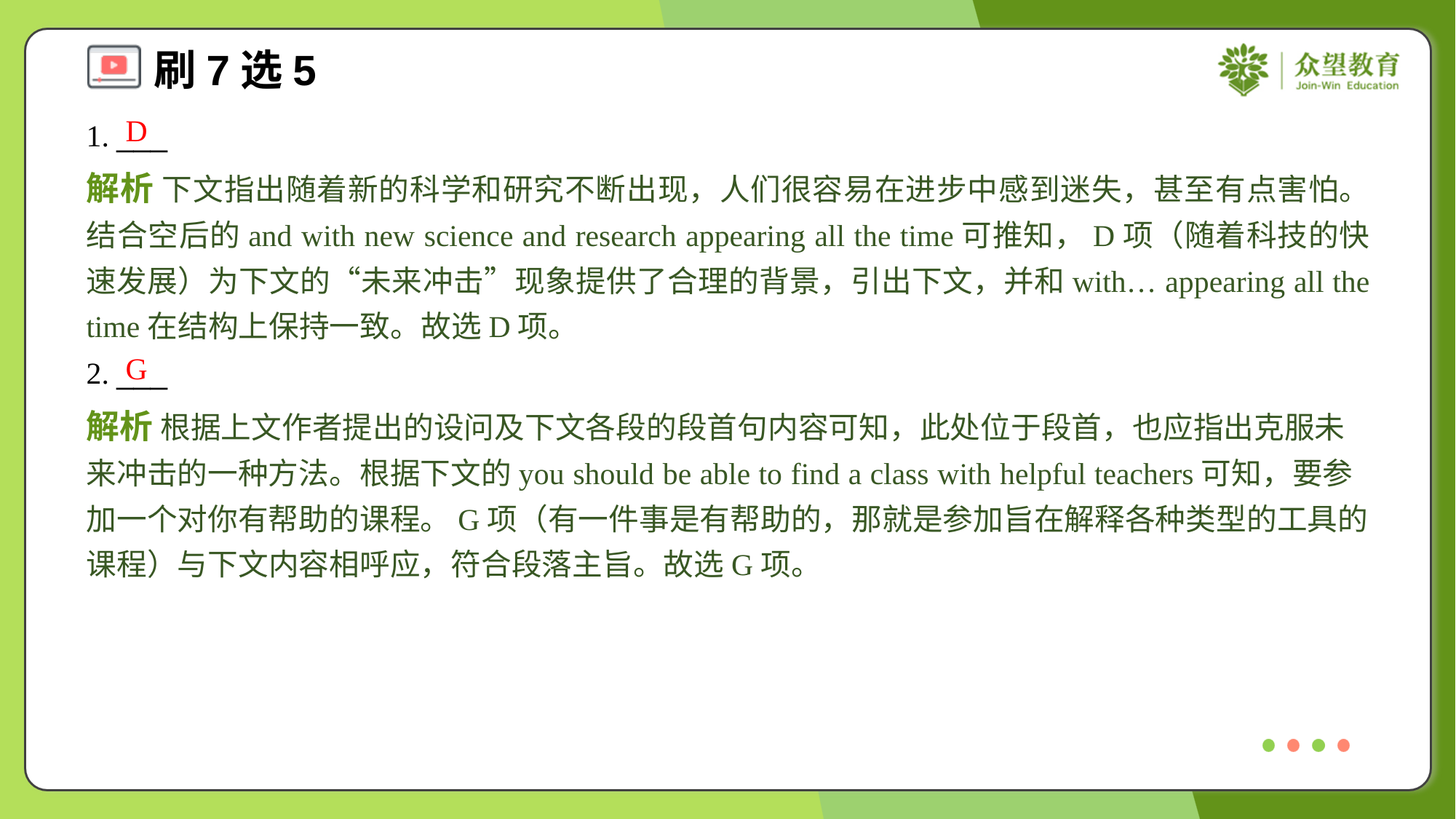

D
1. ___
解析 下文指出随着新的科学和研究不断出现，人们很容易在进步中感到迷失，甚至有点害怕。结合空后的and with new science and research appearing all the time可推知，D项（随着科技的快速发展）为下文的“未来冲击”现象提供了合理的背景，引出下文，并和with… appearing all the time在结构上保持一致。故选D项。
G
2. ___
解析 根据上文作者提出的设问及下文各段的段首句内容可知，此处位于段首，也应指出克服未来冲击的一种方法。根据下文的you should be able to find a class with helpful teachers可知，要参加一个对你有帮助的课程。G项（有一件事是有帮助的，那就是参加旨在解释各种类型的工具的课程）与下文内容相呼应，符合段落主旨。故选G项。